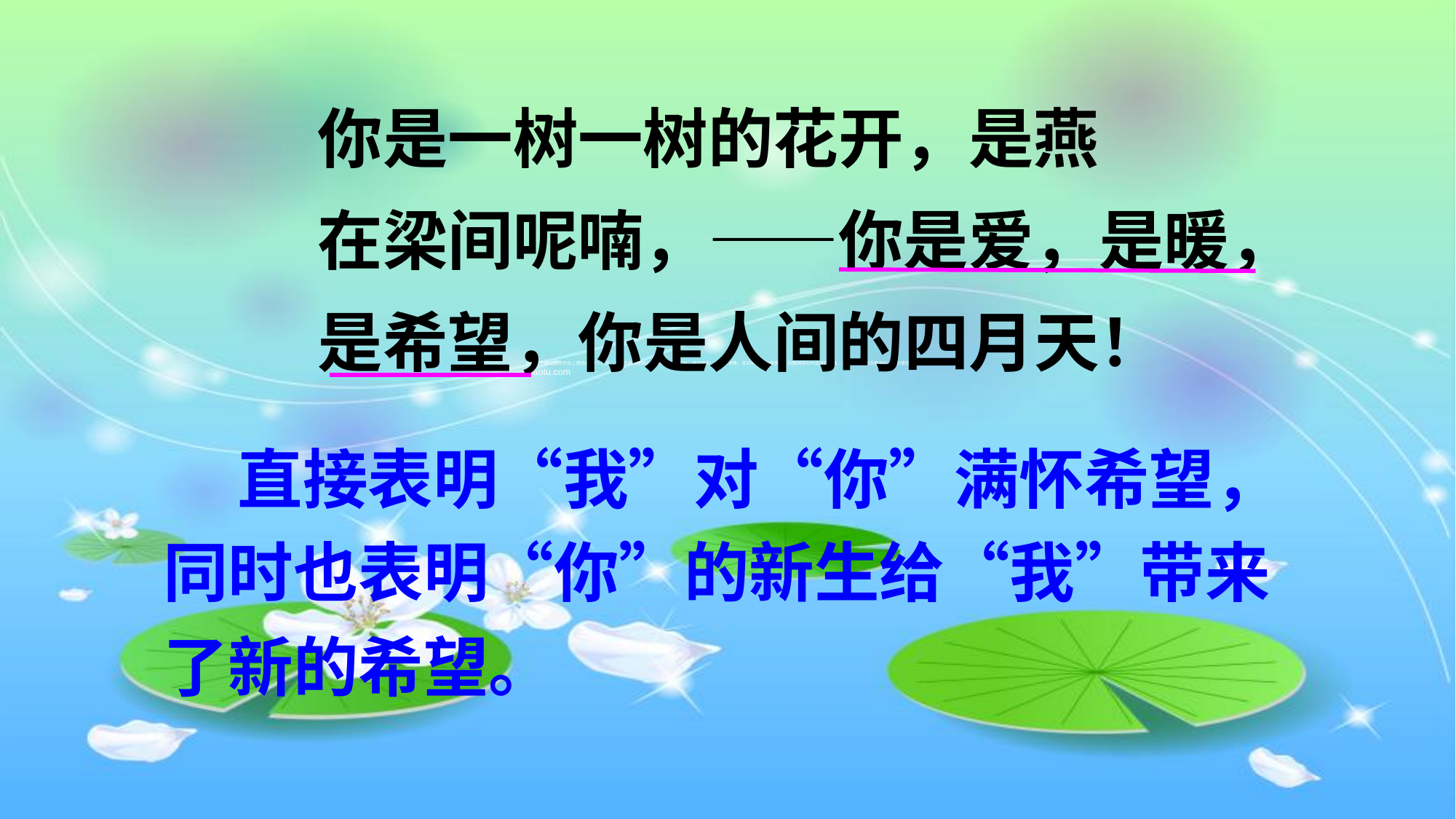

你是一树一树的花开，是燕
在梁间呢喃，——你是爱，是暖，
是希望，你是人间的四月天！
    直接表明“我”对“你”满怀希望，同时也表明“你”的新生给“我”带来了新的希望。